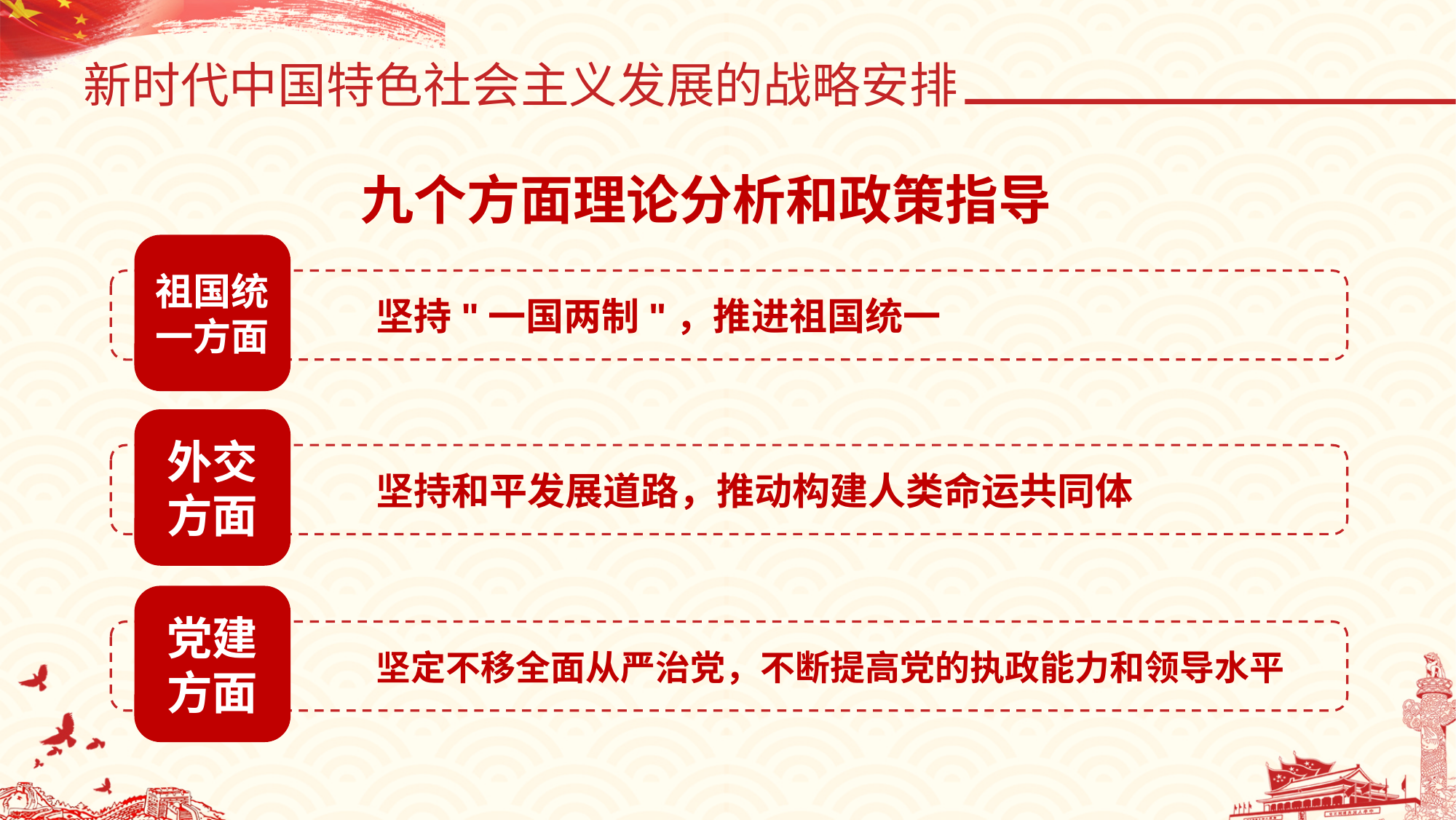

新时代中国特色社会主义发展的战略安排

九个方面理论分析和政策指导
祖国统
一方面

坚持"一国两制"，推进祖国统一
外交
方面

坚持和平发展道路，推动构建人类命运共同体
党建
方面

坚定不移全面从严治党，不断提高党的执政能力和领导水平